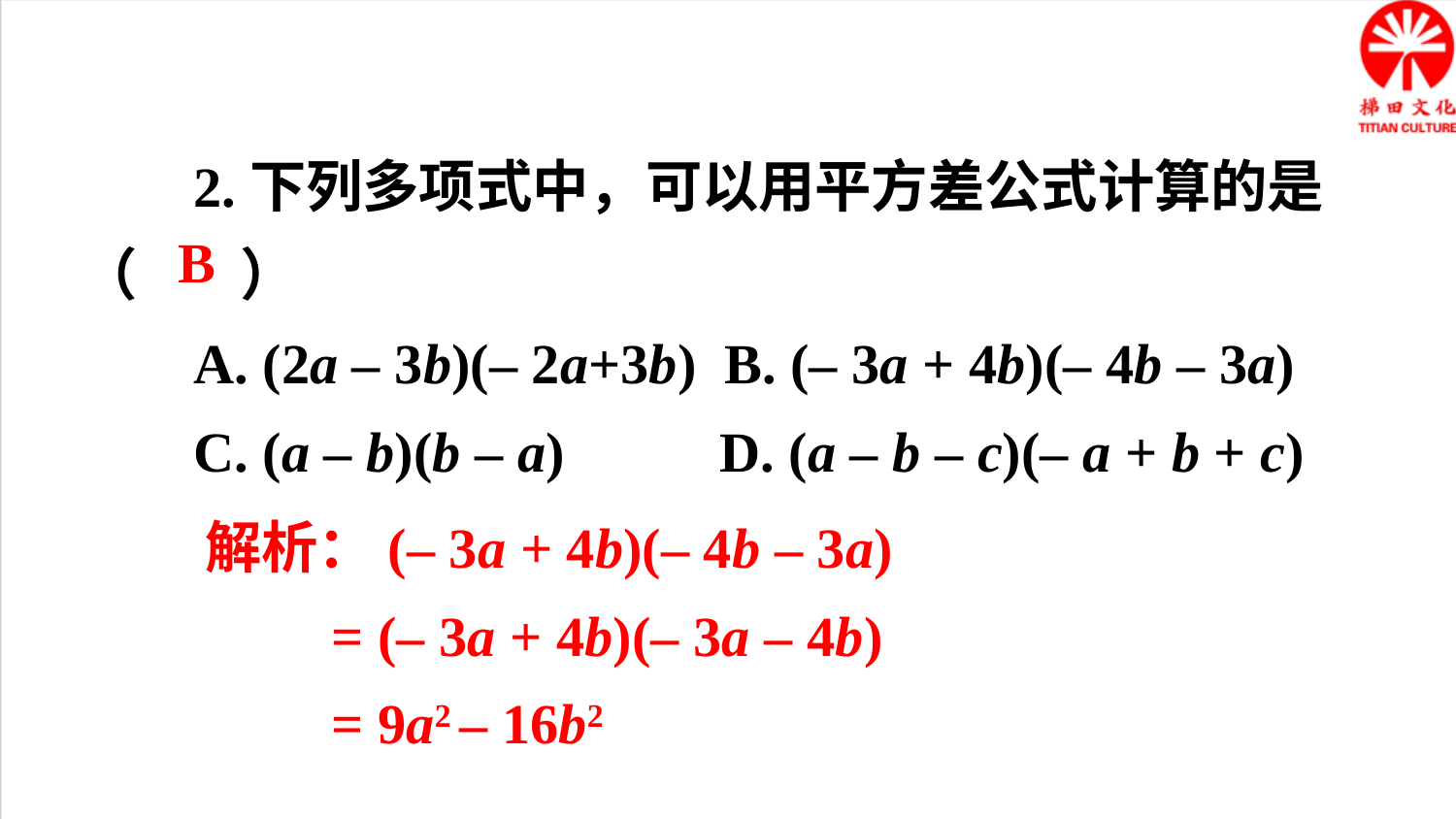

2.下列多项式中，可以用平方差公式计算的是（        ）
        A. (2a – 3b)(– 2a+3b)  B. (– 3a + 4b)(– 4b – 3a)
        C. (a – b)(b – a)	    D. (a – b – c)(– a + b + c)
B
解析：(– 3a + 4b)(– 4b – 3a)
         = (– 3a + 4b)(– 3a – 4b)
         = 9a2 – 16b2